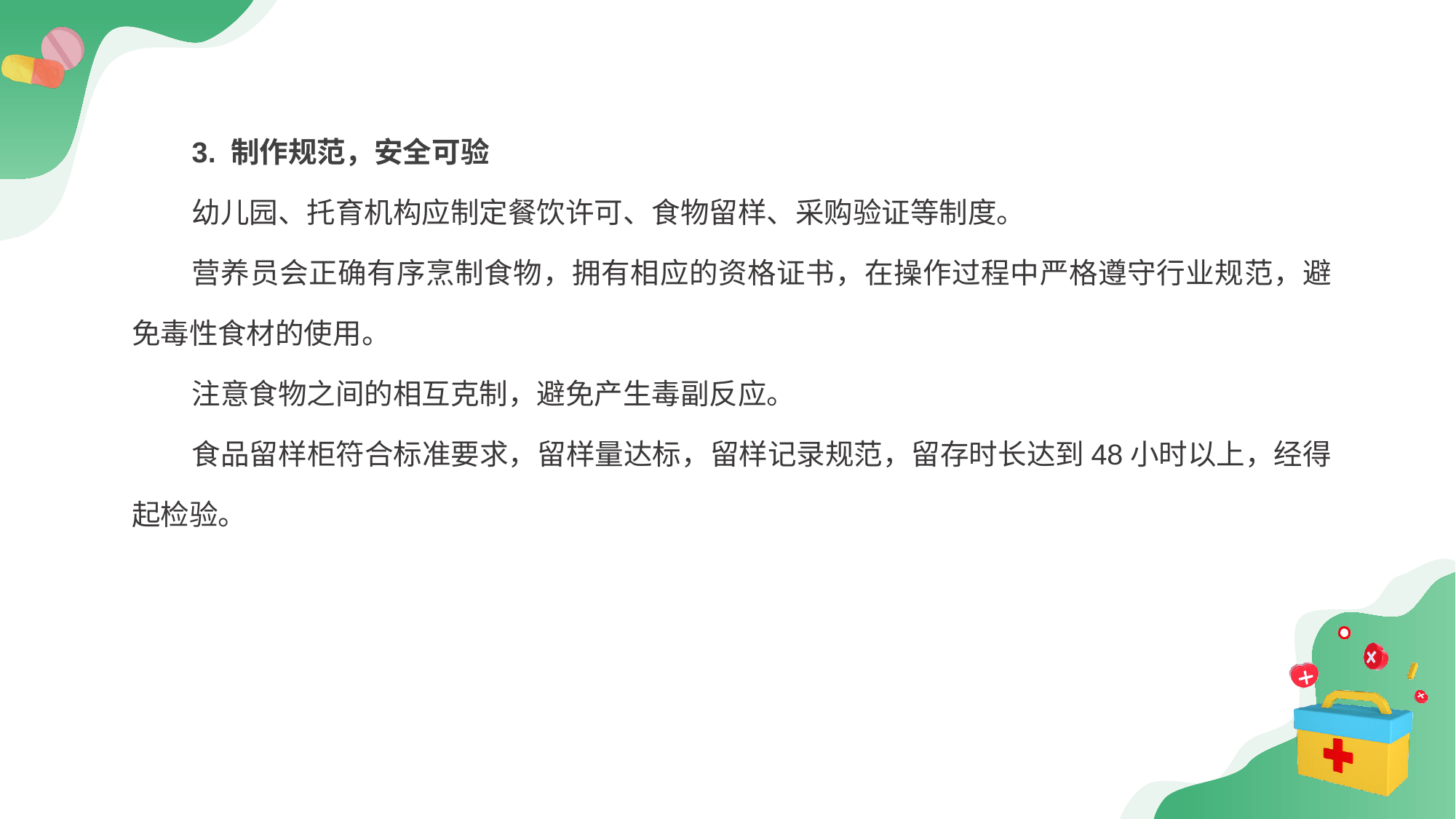

3. 制作规范，安全可验
幼儿园、托育机构应制定餐饮许可、食物留样、采购验证等制度。
营养员会正确有序烹制食物，拥有相应的资格证书，在操作过程中严格遵守行业规范，避免毒性食材的使用。
注意食物之间的相互克制，避免产生毒副反应。
食品留样柜符合标准要求，留样量达标，留样记录规范，留存时长达到48小时以上，经得起检验。